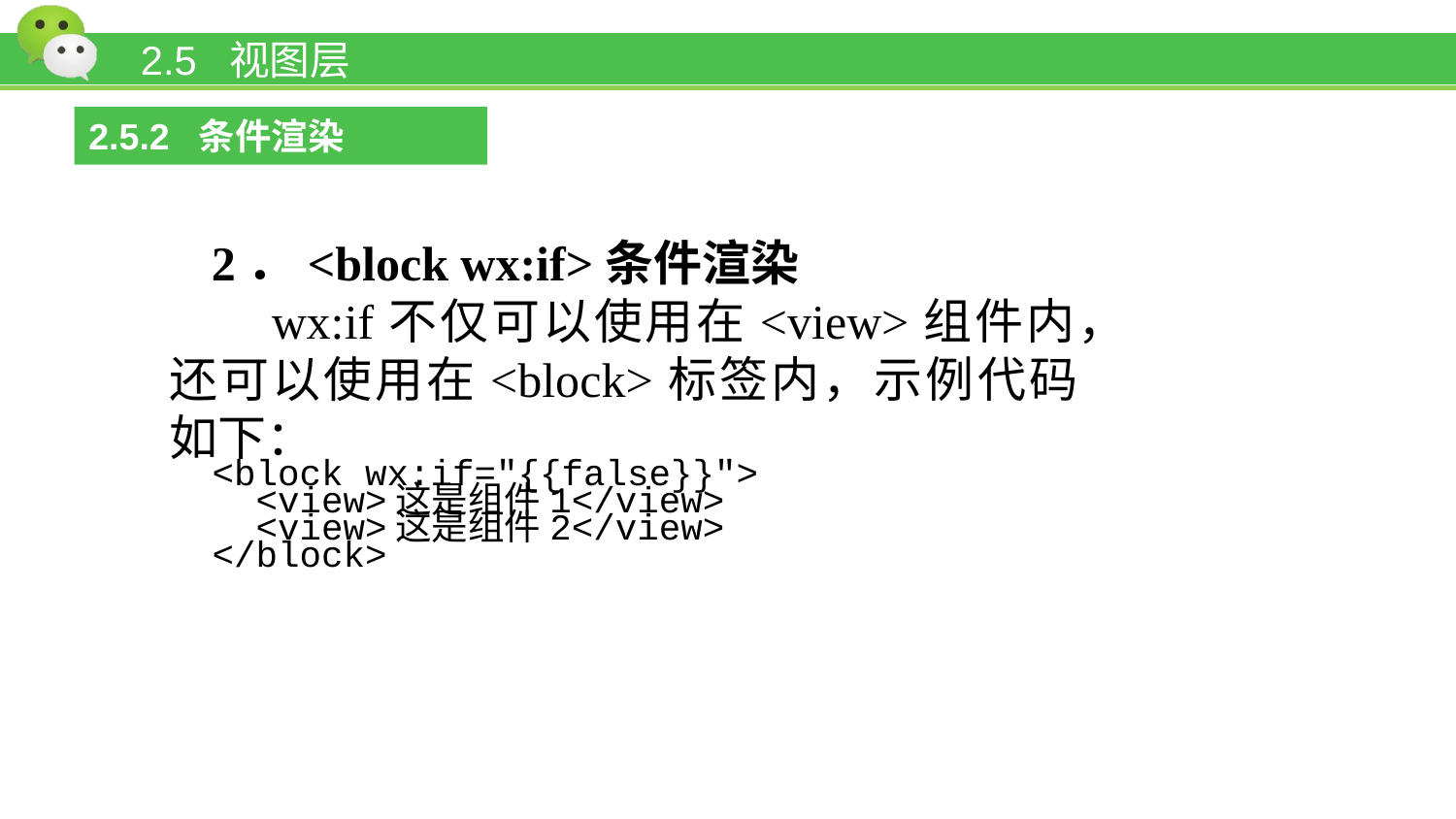

# 2.5  视图层
2.5.2  条件渲染
2．<block wx:if>条件渲染
    wx:if不仅可以使用在<view>组件内，还可以使用在<block>标签内，示例代码如下：
<block wx:if="{{false}}">
  <view>这是组件1</view>
  <view>这是组件2</view>
</block>